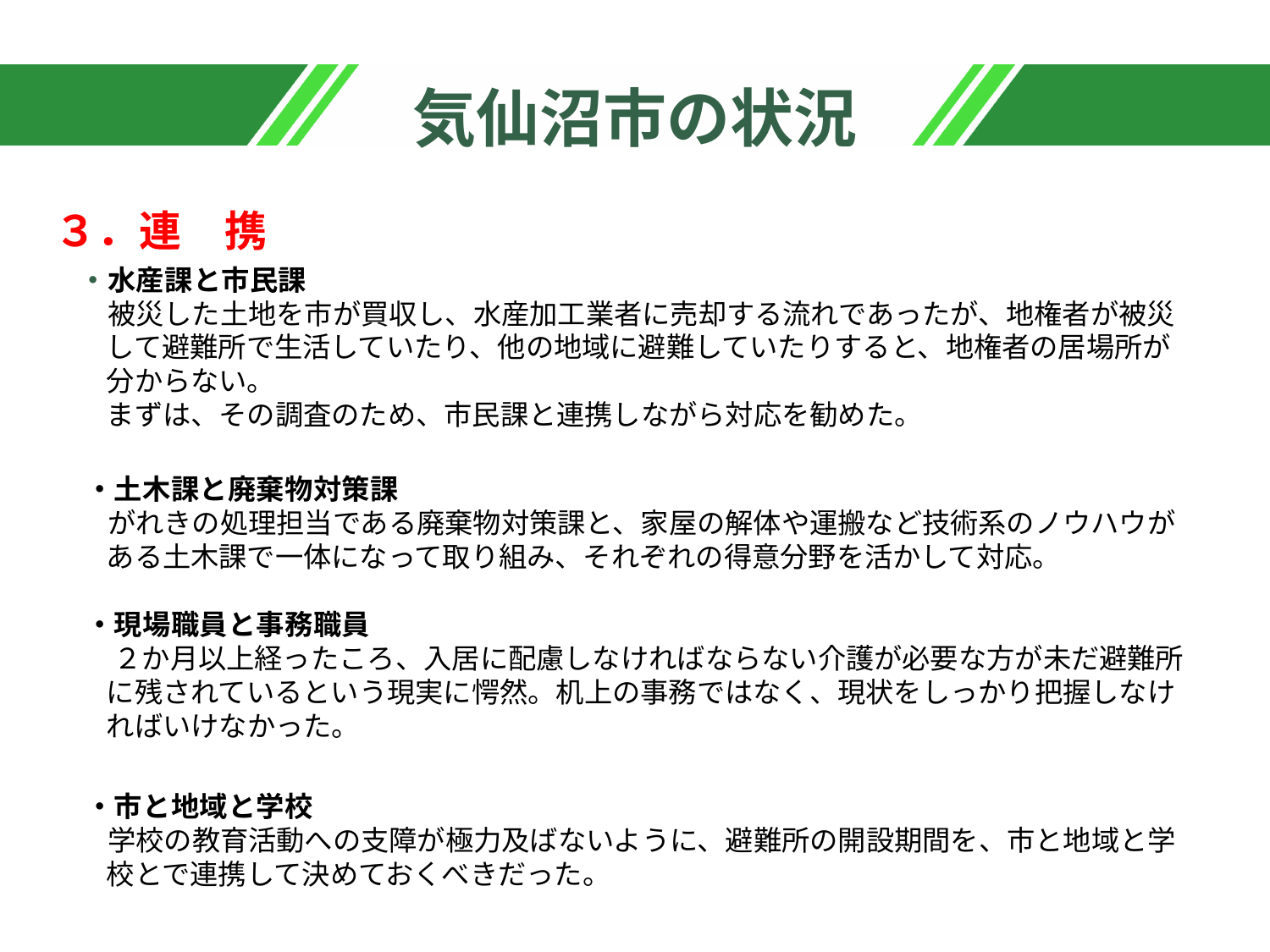

# 気仙沼市の状況
　３．連　携
　　・水産課と市民課
　　　被災した土地を市が買収し、水産加工業者に売却する流れであったが、地権者が被災
　　　して避難所で生活していたり、他の地域に避難していたりすると、地権者の居場所が
　　　分からない。
　　　まずは、その調査のため、市民課と連携しながら対応を勧めた。

　　 ・土木課と廃棄物対策課
　　　がれきの処理担当である廃棄物対策課と、家屋の解体や運搬など技術系のノウハウが
　　　ある土木課で一体になって取り組み、それぞれの得意分野を活かして対応。

　　 ・現場職員と事務職員
　　　 ２か月以上経ったころ、入居に配慮しなければならない介護が必要な方が未だ避難所
　　　に残されているという現実に愕然。机上の事務ではなく、現状をしっかり把握しなけ
　　　ればいけなかった。

　　 ・市と地域と学校
　　　学校の教育活動への支障が極力及ばないように、避難所の開設期間を、市と地域と学
　　　校とで連携して決めておくべきだった。